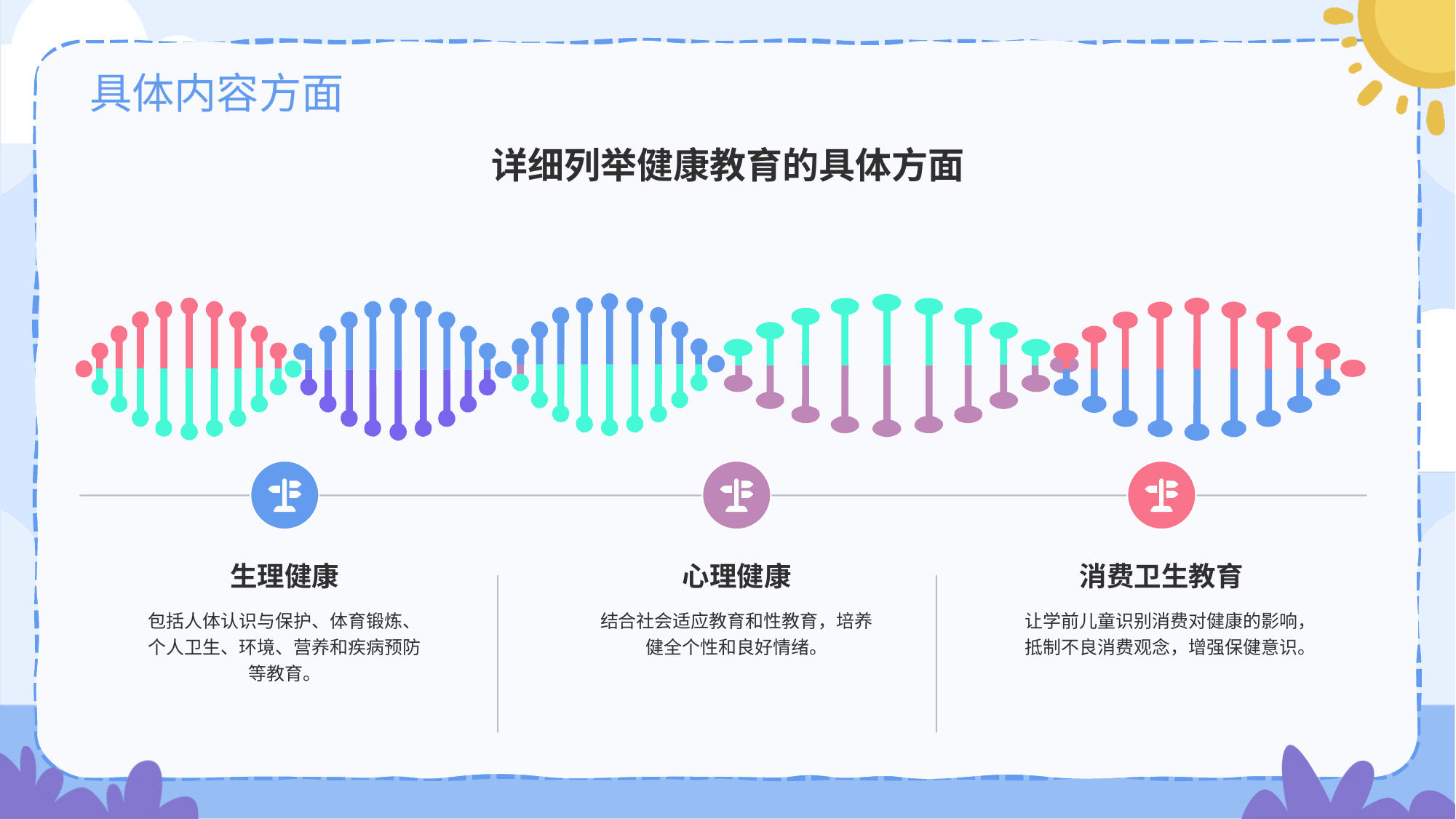

# 具体内容方面
详细列举健康教育的具体方面

生理健康
包括人体认识与保护、体育锻炼、个人卫生、环境、营养和疾病预防等教育。

心理健康
结合社会适应教育和性教育，培养健全个性和良好情绪。

消费卫生教育
让学前儿童识别消费对健康的影响，抵制不良消费观念，增强保健意识。